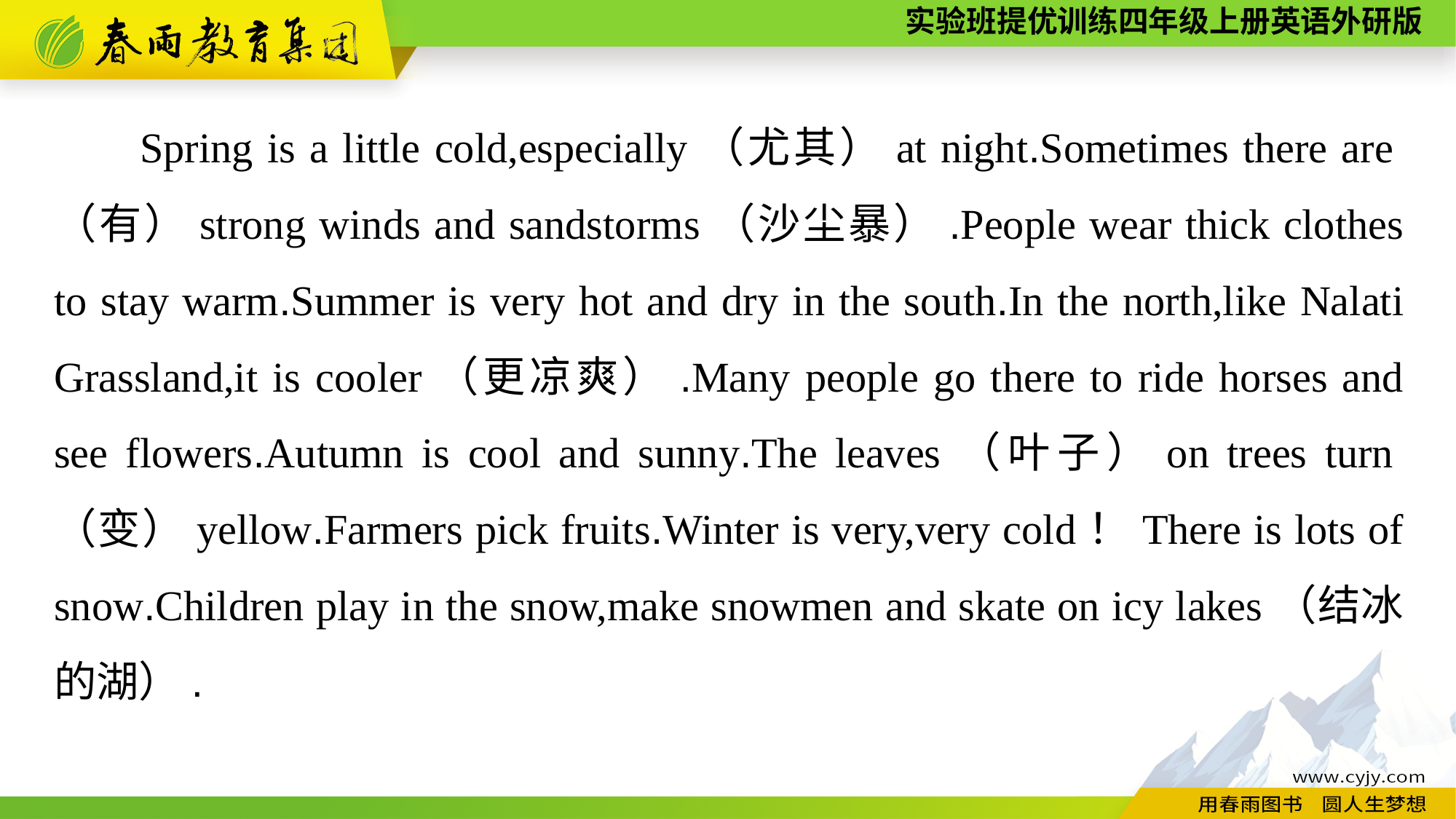

Spring is a little cold,especially（尤其）at night.Sometimes there are（有）strong winds and sandstorms（沙尘暴）.People wear thick clothes to stay warm.Summer is very hot and dry in the south.In the north,like Nalati Grassland,it is cooler（更凉爽）.Many people go there to ride horses and see flowers.Autumn is cool and sunny.The leaves（叶子）on trees turn（变）yellow.Farmers pick fruits.Winter is very,very cold！There is lots of snow.Children play in the snow,make snowmen and skate on icy lakes（结冰的湖）.